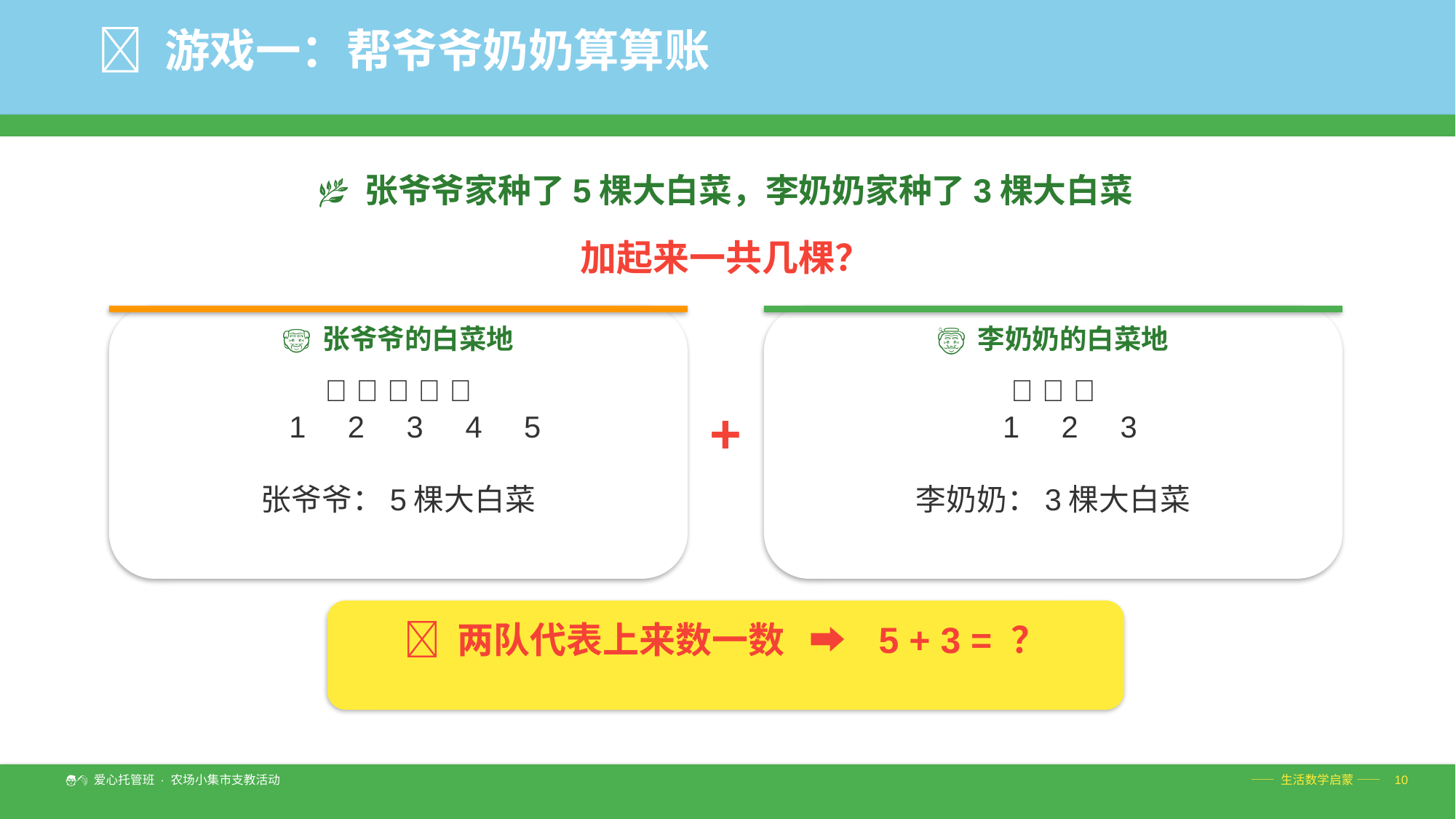

🧮 游戏一：帮爷爷奶奶算算账

🌿 张爷爷家种了5棵大白菜，李奶奶家种了3棵大白菜
加起来一共几棵？

👴 张爷爷的白菜地
👵 李奶奶的白菜地
🥬 🥬 🥬 🥬 🥬
    1     2     3     4     5
张爷爷：5棵大白菜
🥬 🥬 🥬
    1     2     3
李奶奶：3棵大白菜
+

🧮 两队代表上来数一数   ➡️   5 + 3 = ？

🧑‍🌾 爱心托管班 · 农场小集市支教活动
—— 生活数学启蒙 ——    10